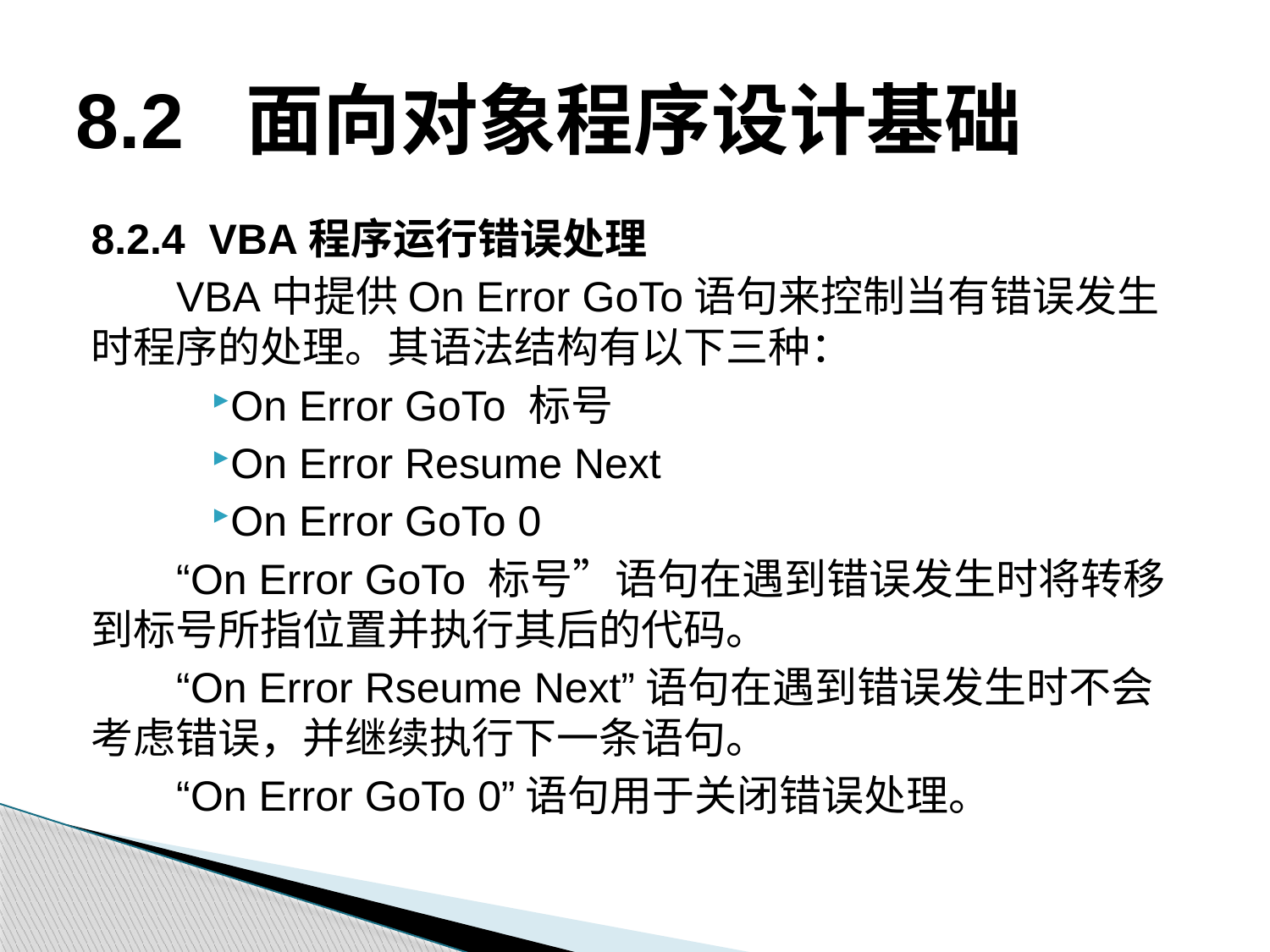

# 8.2  面向对象程序设计基础
8.2.4  VBA程序运行错误处理
VBA中提供On Error GoTo语句来控制当有错误发生时程序的处理。其语法结构有以下三种：
On Error GoTo 标号
On Error Resume Next
On Error GoTo 0
“On Error GoTo 标号”语句在遇到错误发生时将转移到标号所指位置并执行其后的代码。
“On Error Rseume Next”语句在遇到错误发生时不会考虑错误，并继续执行下一条语句。
“On Error GoTo 0”语句用于关闭错误处理。